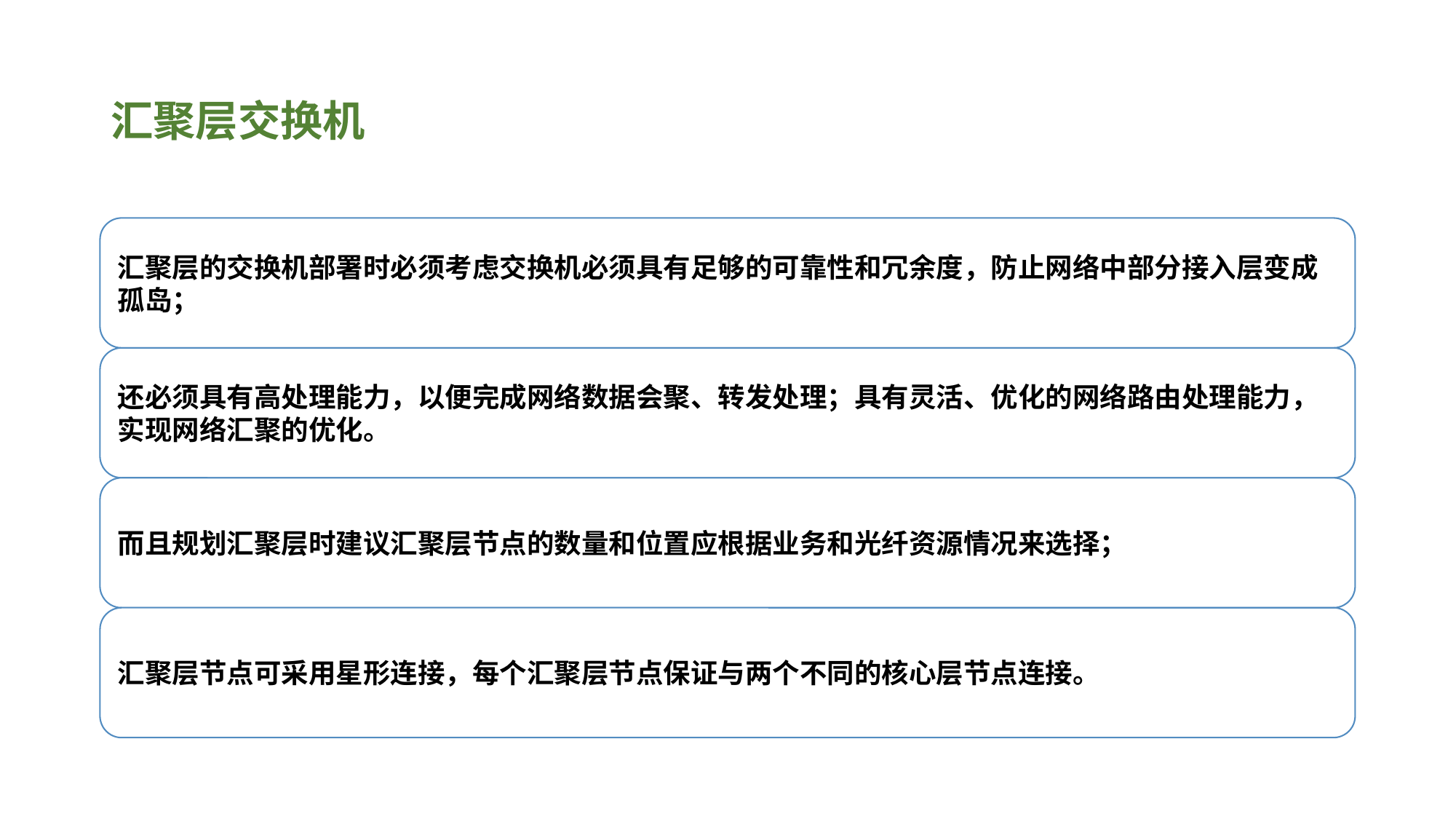

# 汇聚层交换机
汇聚层的交换机部署时必须考虑交换机必须具有足够的可靠性和冗余度，防止网络中部分接入层变成孤岛；
还必须具有高处理能力，以便完成网络数据会聚、转发处理；具有灵活、优化的网络路由处理能力，实现网络汇聚的优化。
而且规划汇聚层时建议汇聚层节点的数量和位置应根据业务和光纤资源情况来选择；
汇聚层节点可采用星形连接，每个汇聚层节点保证与两个不同的核心层节点连接。